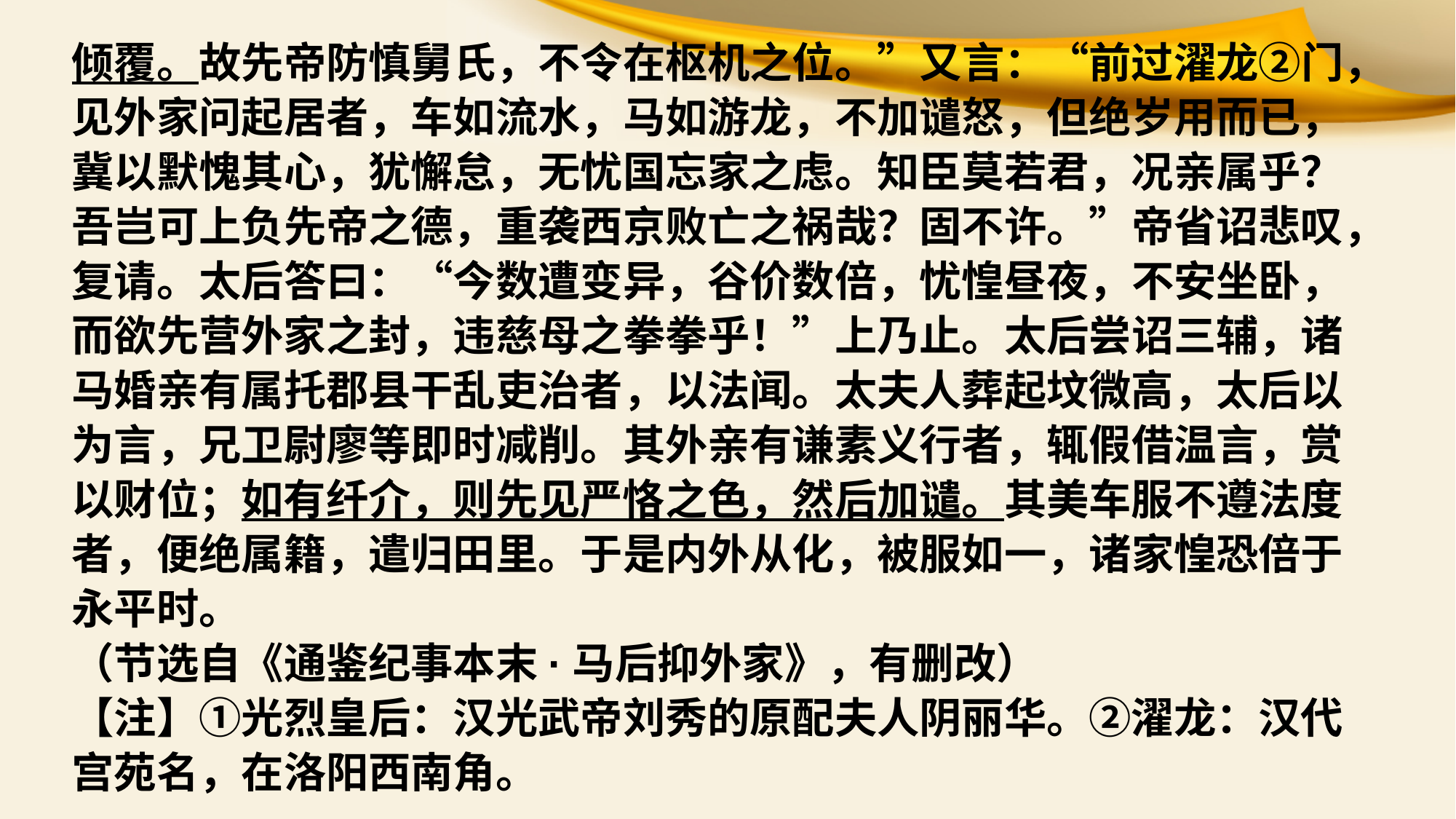

倾覆。故先帝防慎舅氏，不令在枢机之位。”又言：“前过濯龙②门，见外家问起居者，车如流水，马如游龙，不加谴怒，但绝岁用而已，冀以默愧其心，犹懈怠，无忧国忘家之虑。知臣莫若君，况亲属乎？吾岂可上负先帝之德，重袭西京败亡之祸哉？固不许。”帝省诏悲叹，复请。太后答曰：“今数遭变异，谷价数倍，忧惶昼夜，不安坐卧，而欲先营外家之封，违慈母之拳拳乎！”上乃止。太后尝诏三辅，诸马婚亲有属托郡县干乱吏治者，以法闻。太夫人葬起坟微高，太后以为言，兄卫尉廖等即时减削。其外亲有谦素义行者，辄假借温言，赏以财位；如有纤介，则先见严恪之色，然后加谴。其美车服不遵法度者，便绝属籍，遣归田里。于是内外从化，被服如一，诸家惶恐倍于永平时。
（节选自《通鉴纪事本末·马后抑外家》，有删改）
【注】①光烈皇后：汉光武帝刘秀的原配夫人阴丽华。②濯龙：汉代宫苑名，在洛阳西南角。